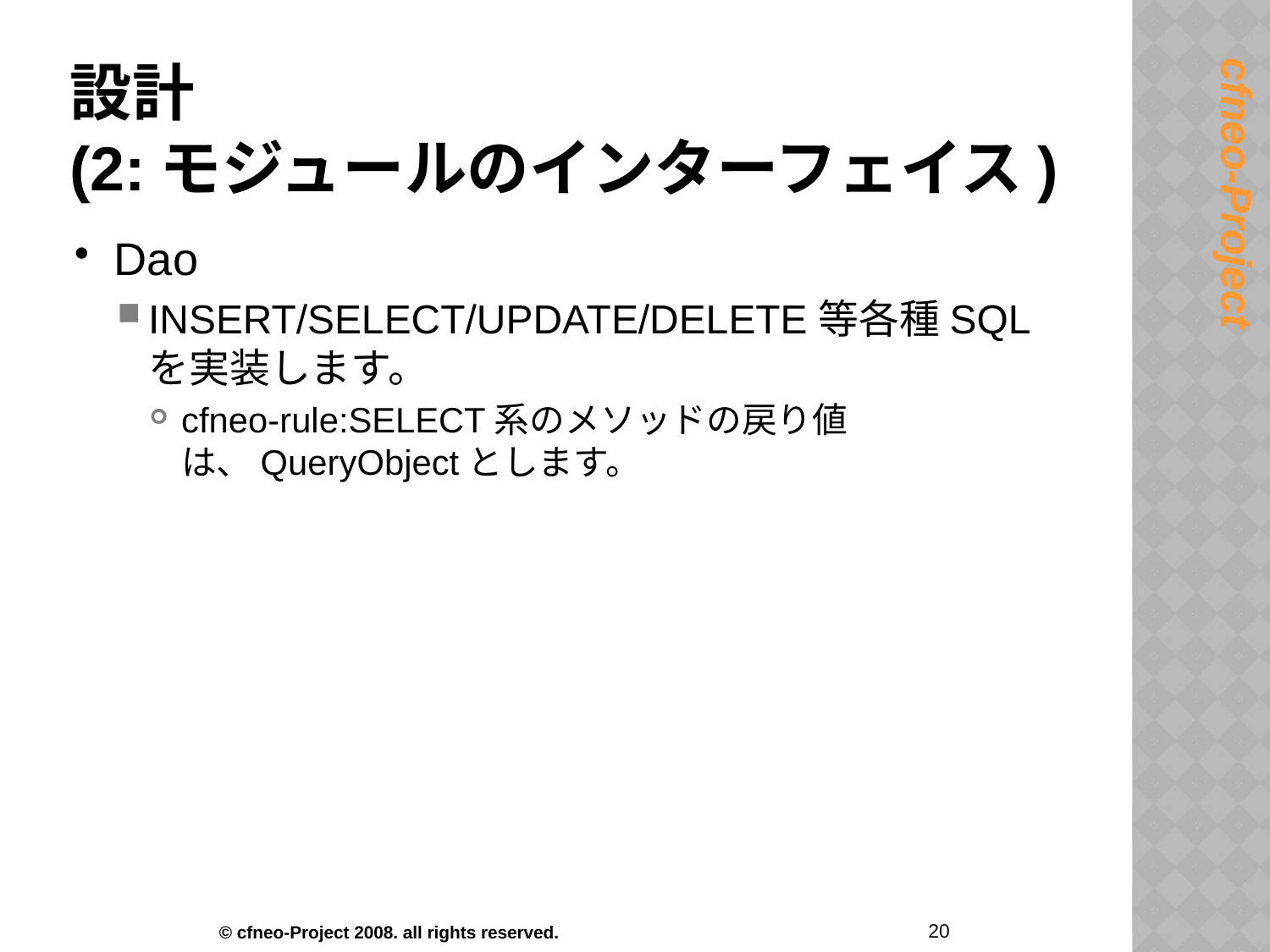

# 設計 (2:モジュールのインターフェイス)
Dao
INSERT/SELECT/UPDATE/DELETE等各種SQLを実装します。
cfneo-rule:SELECT系のメソッドの戻り値は、QueryObjectとします。
20
© cfneo-Project 2008. all rights reserved.